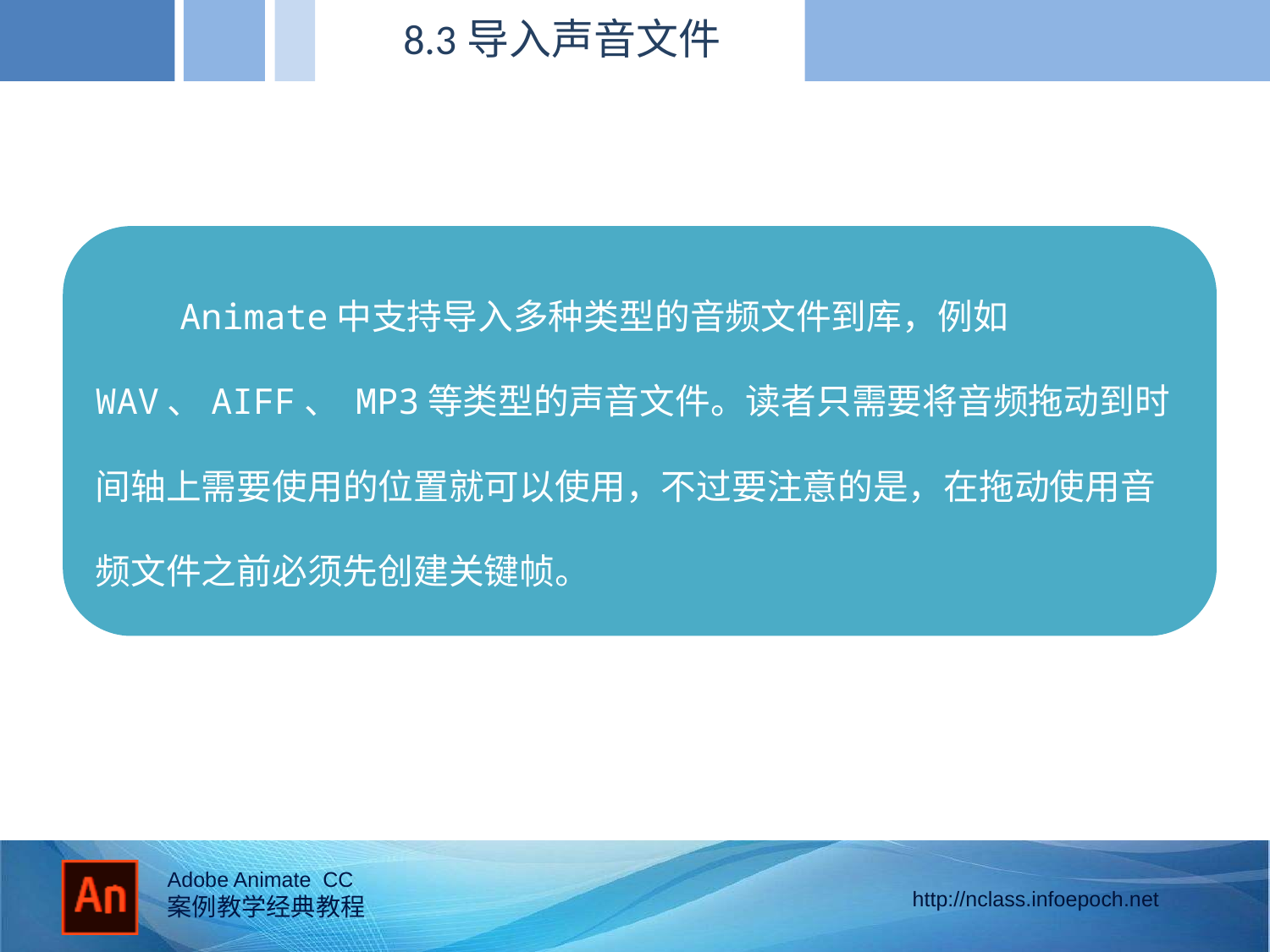

8.3导入声音文件
    Animate中支持导入多种类型的音频文件到库，例如WAV、AIFF、 MP3等类型的声音文件。读者只需要将音频拖动到时间轴上需要使用的位置就可以使用，不过要注意的是，在拖动使用音频文件之前必须先创建关键帧。